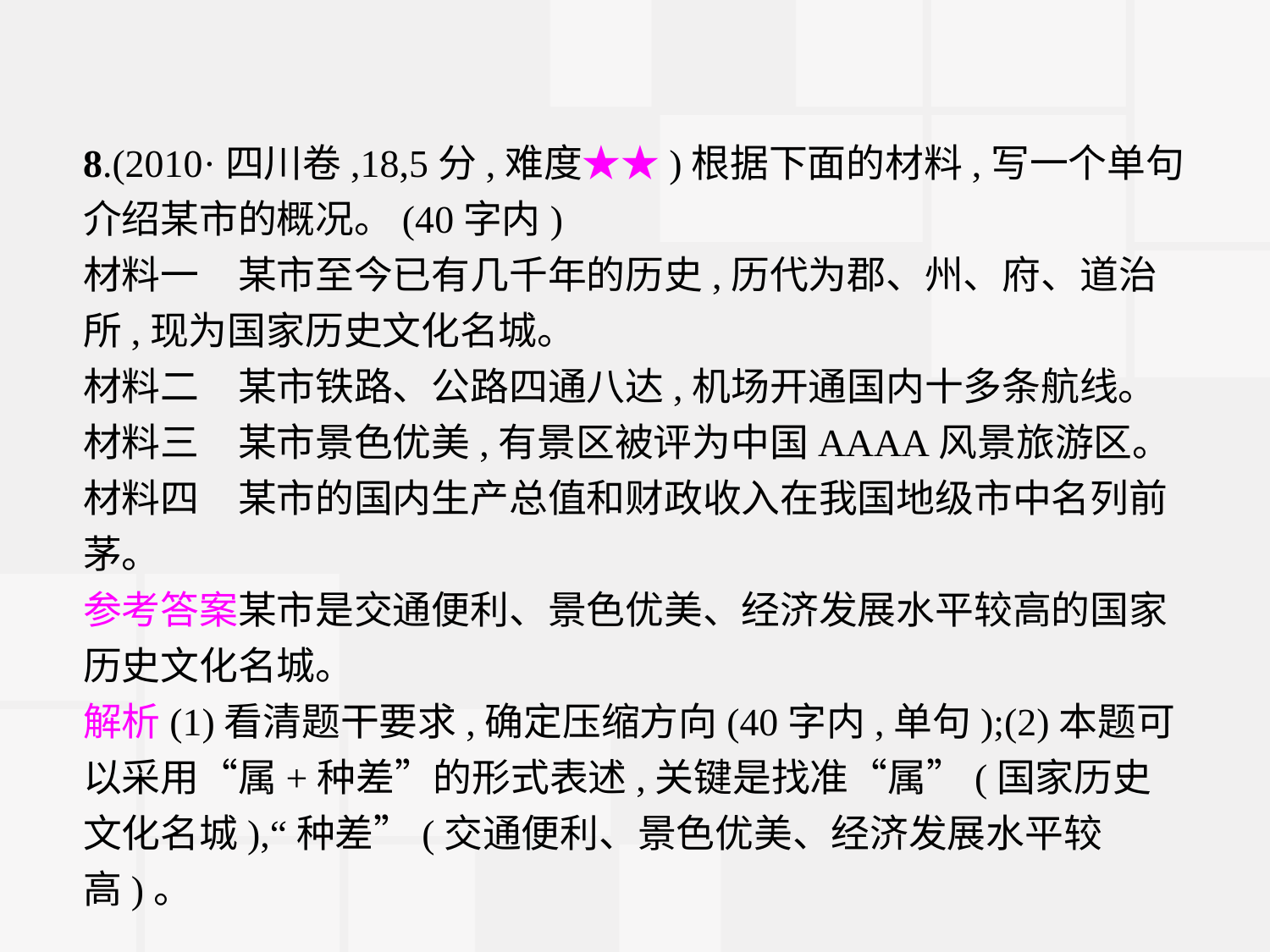

8.(2010·四川卷,18,5分,难度★★)根据下面的材料,写一个单句介绍某市的概况。(40字内)
材料一　某市至今已有几千年的历史,历代为郡、州、府、道治所,现为国家历史文化名城。
材料二　某市铁路、公路四通八达,机场开通国内十多条航线。
材料三　某市景色优美,有景区被评为中国AAAA风景旅游区。
材料四　某市的国内生产总值和财政收入在我国地级市中名列前茅。
参考答案某市是交通便利、景色优美、经济发展水平较高的国家历史文化名城。
解析(1)看清题干要求,确定压缩方向(40字内,单句);(2)本题可以采用“属+种差”的形式表述,关键是找准“属”(国家历史文化名城),“种差”(交通便利、景色优美、经济发展水平较高)。